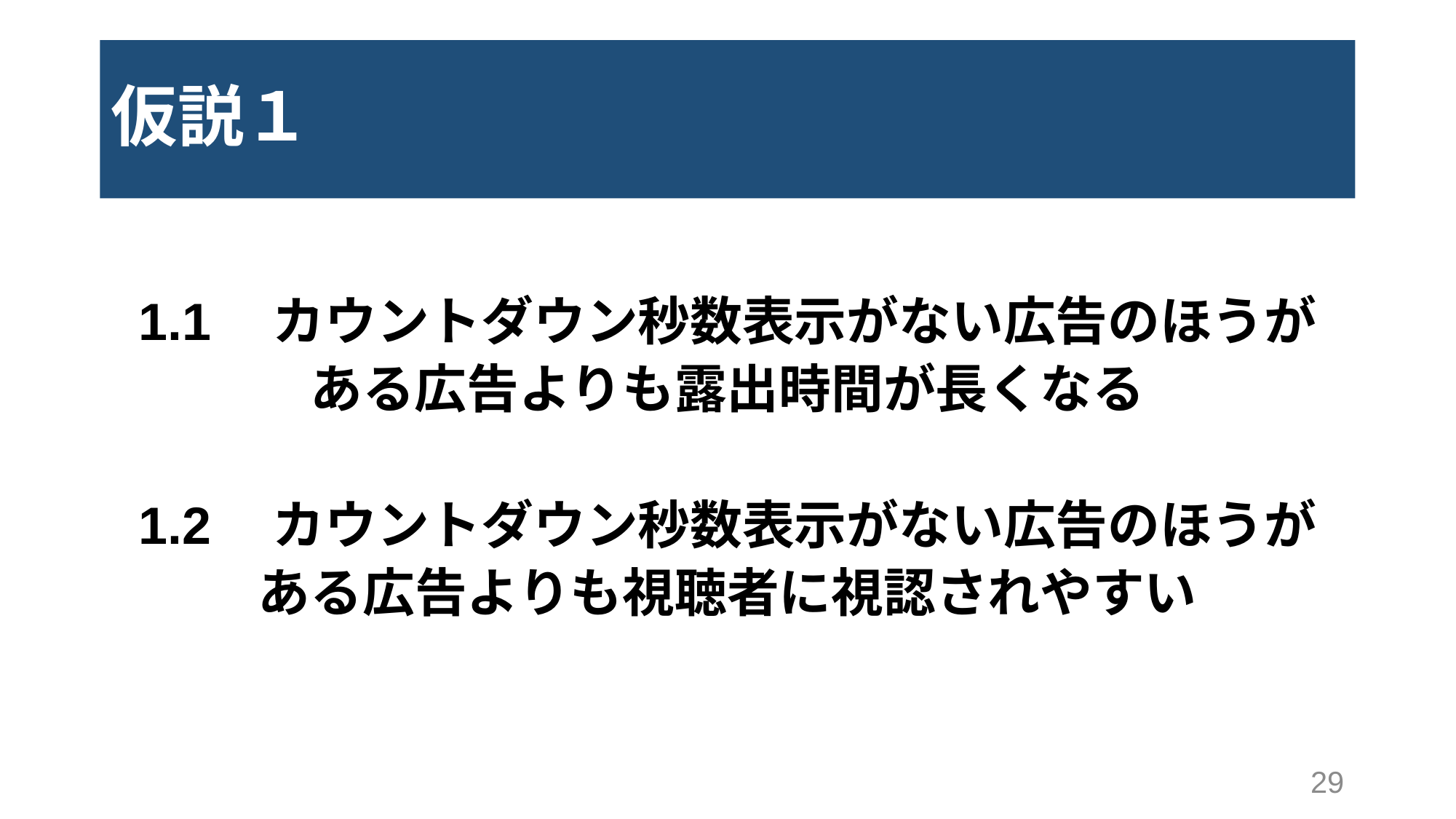

# 仮説１

1.1　カウントダウン秒数表示がない広告のほうが
ある広告よりも露出時間が長くなる

1.2　カウントダウン秒数表示がない広告のほうが
ある広告よりも視聴者に視認されやすい

29